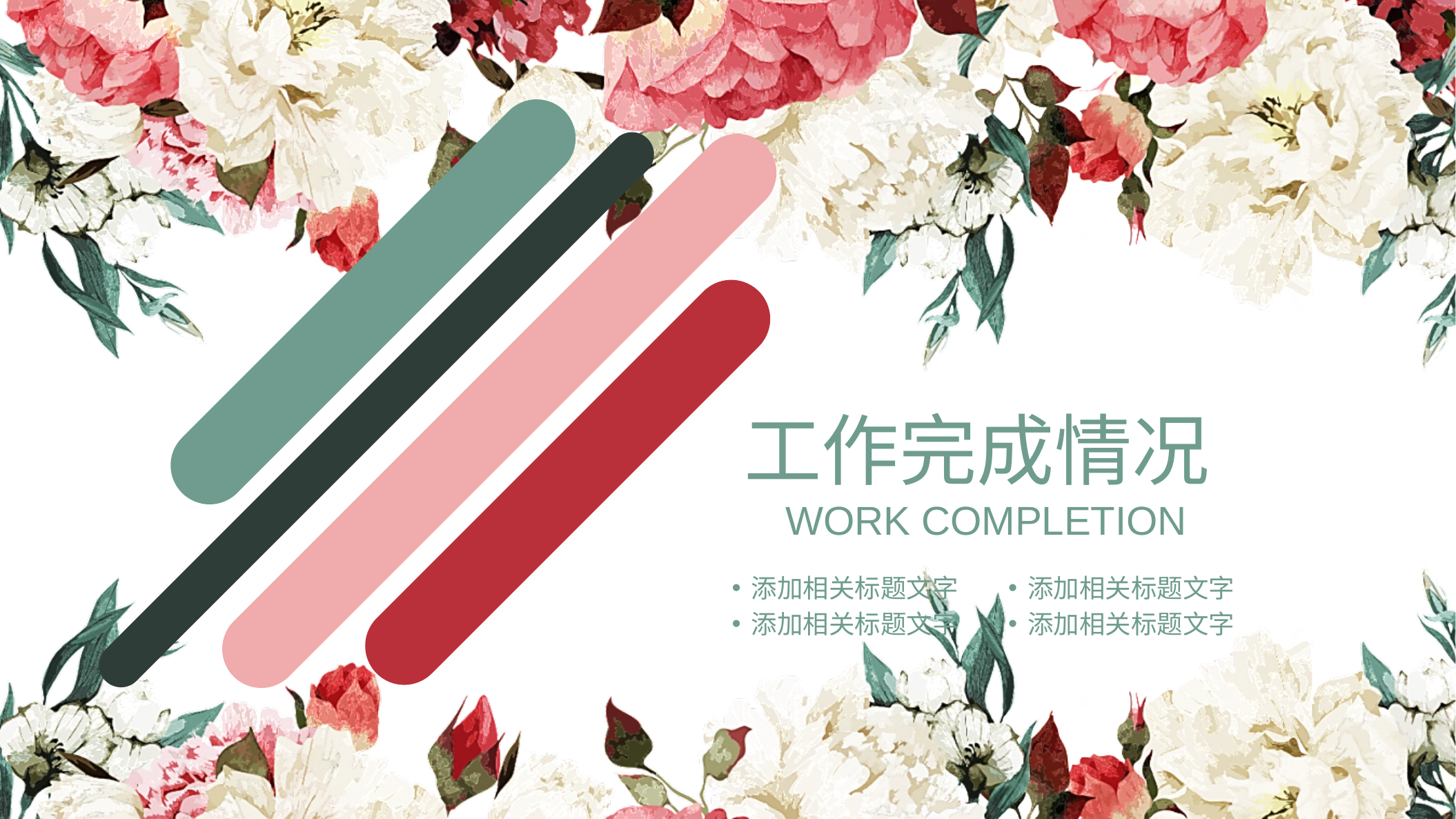

工作完成情况WORK COMPLETION

添加相关标题文字
添加相关标题文字
添加相关标题文字
添加相关标题文字